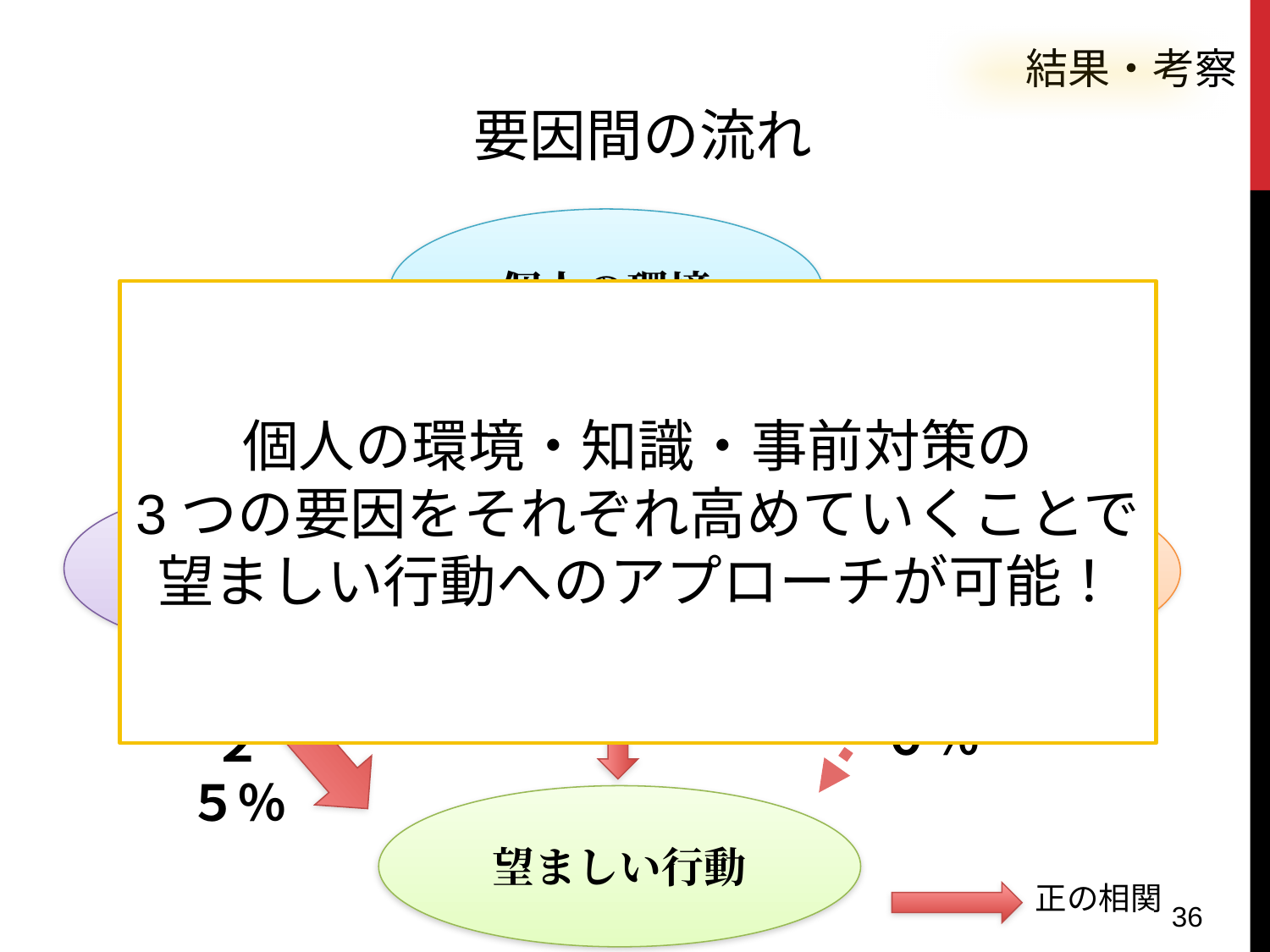

結果・考察

要因間の流れ
個人の環境
個人の環境・知識・事前対策の
3つの要因をそれぞれ高めていくことで
望ましい行動へのアプローチが可能！
６７％
２５％

事前対策
知識
７５％

１３％
０％

２５％
望ましい行動
正の相関

36